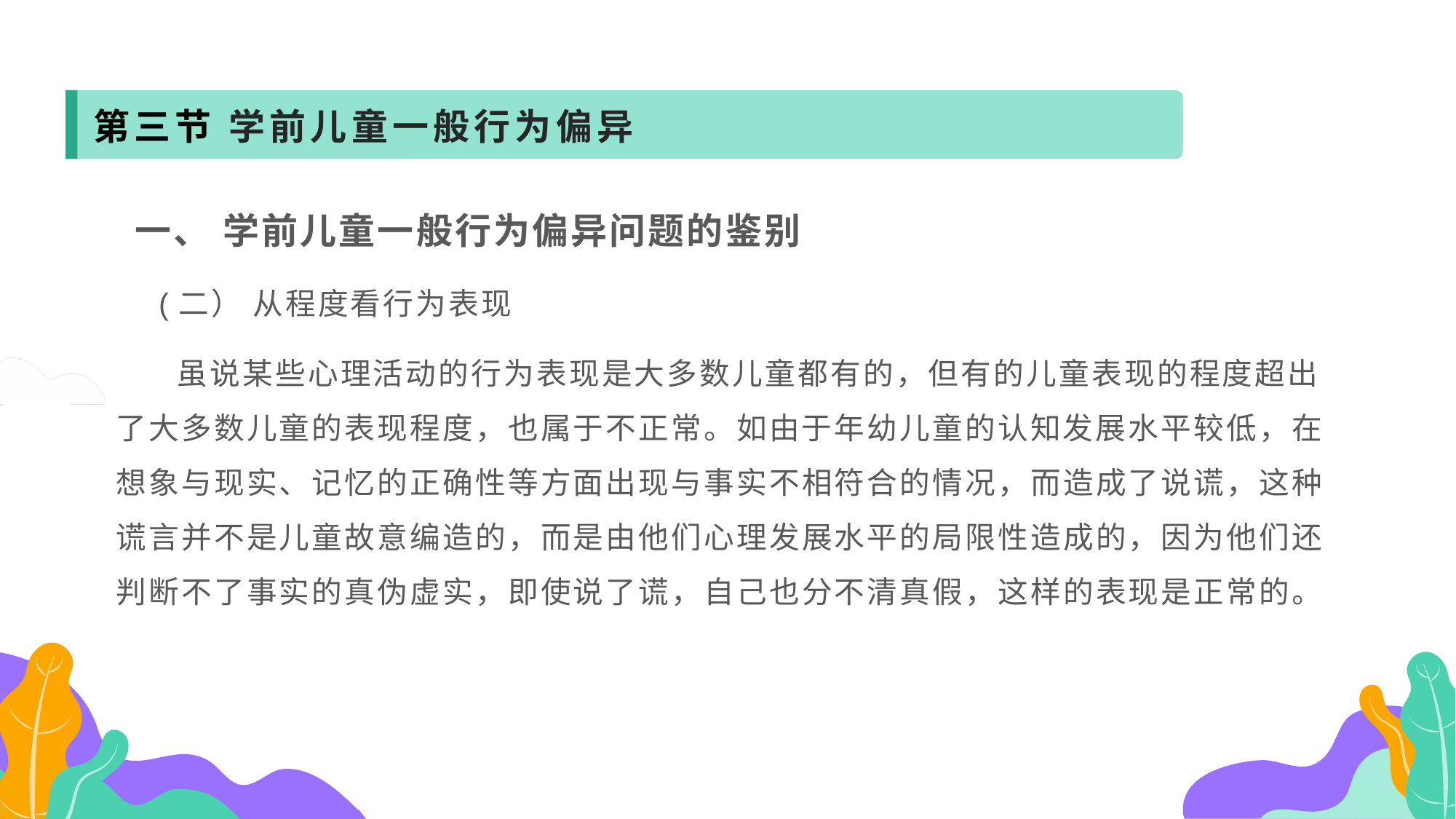

第三节 学前儿童一般行为偏异
 一、 学前儿童一般行为偏异问题的鉴别
    (二） 从程度看行为表现
      虽说某些心理活动的行为表现是大多数儿童都有的，但有的儿童表现的程度超出了大多数儿童的表现程度，也属于不正常。如由于年幼儿童的认知发展水平较低，在想象与现实、记忆的正确性等方面出现与事实不相符合的情况，而造成了说谎，这种谎言并不是儿童故意编造的，而是由他们心理发展水平的局限性造成的，因为他们还判断不了事实的真伪虚实，即使说了谎，自己也分不清真假，这样的表现是正常的。